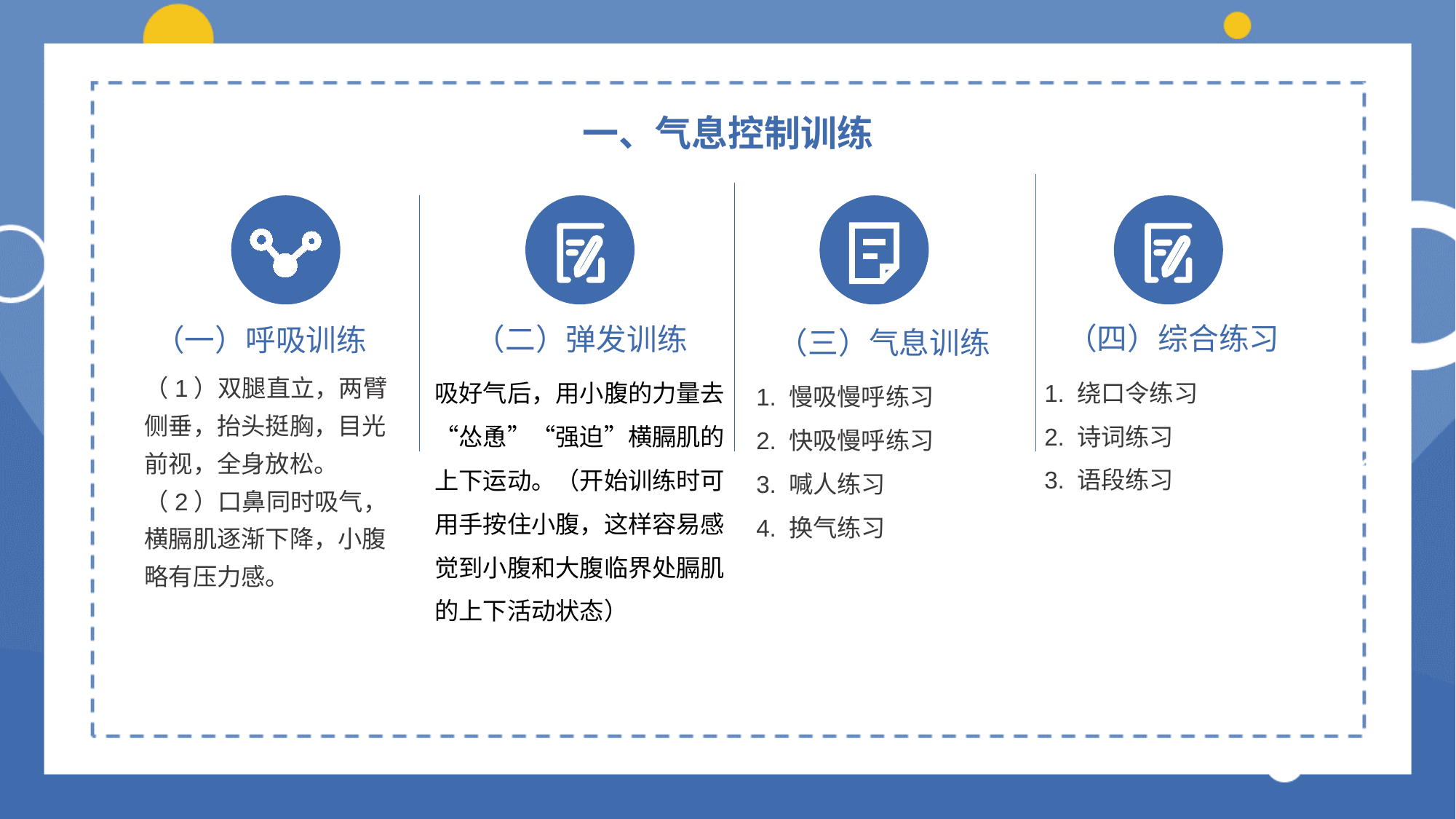

一、气息控制训练

（四）综合练习
（二）弹发训练
（一）呼吸训练
（三）气息训练
1. 绕口令练习
2. 诗词练习
3. 语段练习
吸好气后，用小腹的力量去“怂恿”“强迫”横膈肌的上下运动。（开始训练时可用手按住小腹，这样容易感觉到小腹和大腹临界处膈肌的上下活动状态）
（1）双腿直立，两臂侧垂，抬头挺胸，目光前视，全身放松。
（2）口鼻同时吸气，横膈肌逐渐下降，小腹略有压力感。
1. 慢吸慢呼练习
2. 快吸慢呼练习
3. 喊人练习
4. 换气练习